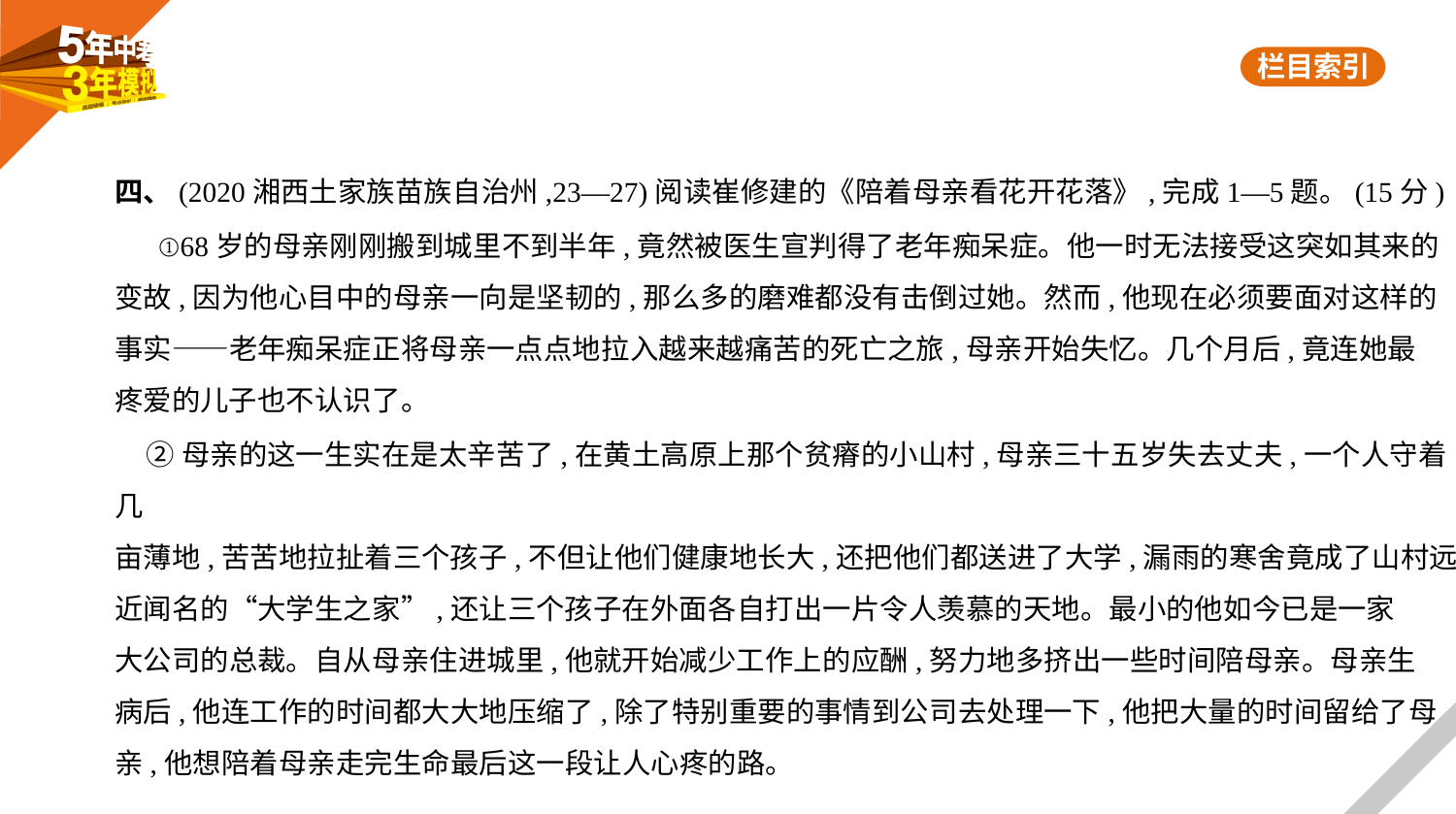

四、(2020湘西土家族苗族自治州,23—27)阅读崔修建的《陪着母亲看花开花落》,完成1—5题。(15分)
      ①68岁的母亲刚刚搬到城里不到半年,竟然被医生宣判得了老年痴呆症。他一时无法接受这突如其来的
变故,因为他心目中的母亲一向是坚韧的,那么多的磨难都没有击倒过她。然而,他现在必须要面对这样的
事实——老年痴呆症正将母亲一点点地拉入越来越痛苦的死亡之旅,母亲开始失忆。几个月后,竟连她最
疼爱的儿子也不认识了。
     ②母亲的这一生实在是太辛苦了,在黄土高原上那个贫瘠的小山村,母亲三十五岁失去丈夫,一个人守着几
亩薄地,苦苦地拉扯着三个孩子,不但让他们健康地长大,还把他们都送进了大学,漏雨的寒舍竟成了山村远
近闻名的“大学生之家”,还让三个孩子在外面各自打出一片令人羡慕的天地。最小的他如今已是一家
大公司的总裁。自从母亲住进城里,他就开始减少工作上的应酬,努力地多挤出一些时间陪母亲。母亲生
病后,他连工作的时间都大大地压缩了,除了特别重要的事情到公司去处理一下,他把大量的时间留给了母
亲,他想陪着母亲走完生命最后这一段让人心疼的路。